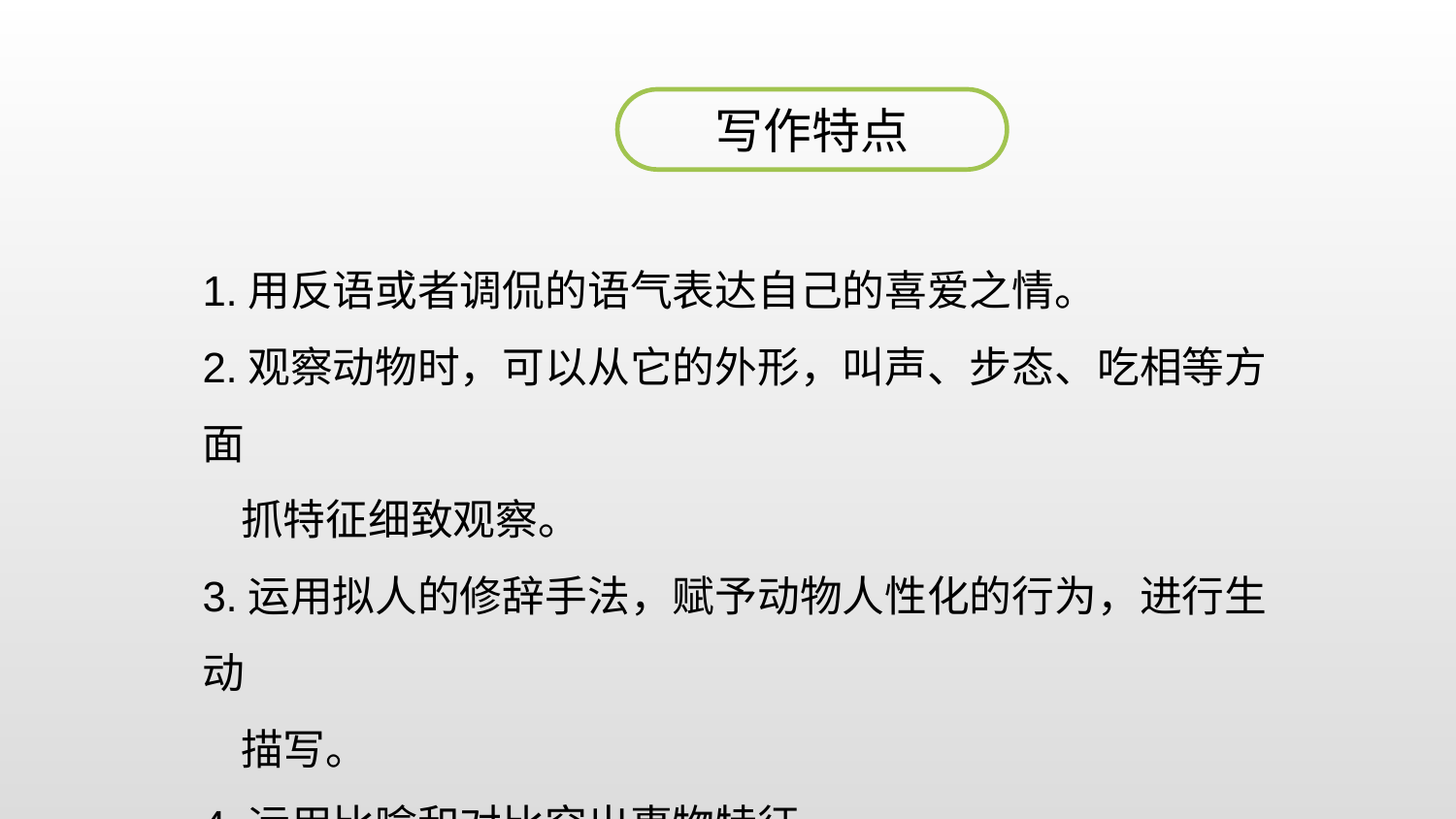

写作特点

1.用反语或者调侃的语气表达自己的喜爱之情。
2.观察动物时，可以从它的外形，叫声、步态、吃相等方面
   抓特征细致观察。
3.运用拟人的修辞手法，赋予动物人性化的行为，进行生动
   描写。
4.运用比喻和对比突出事物特征。